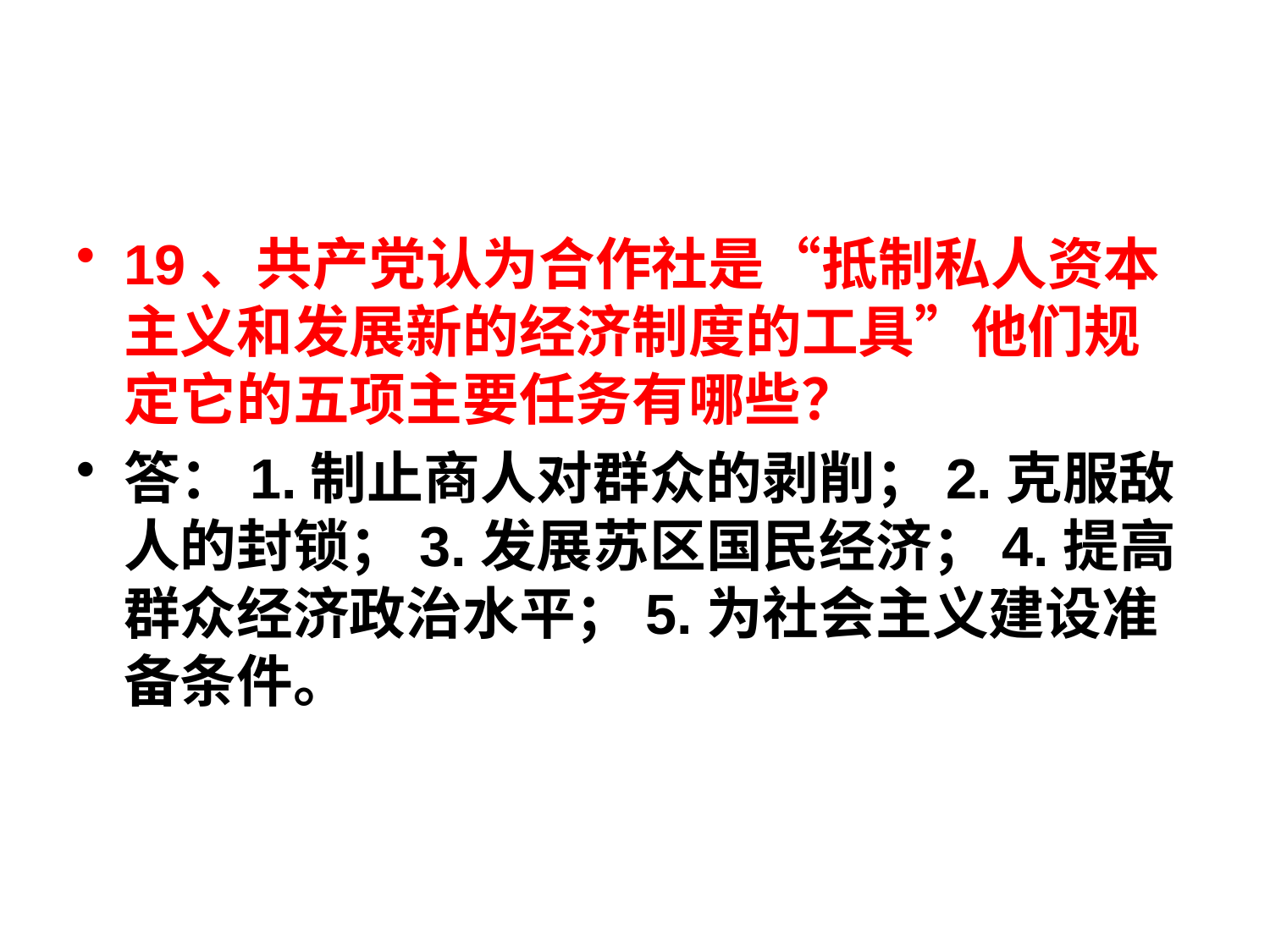

#
19、共产党认为合作社是“抵制私人资本主义和发展新的经济制度的工具”他们规定它的五项主要任务有哪些？
答：1.制止商人对群众的剥削；2.克服敌人的封锁；3.发展苏区国民经济；4.提高群众经济政治水平；5.为社会主义建设准备条件。